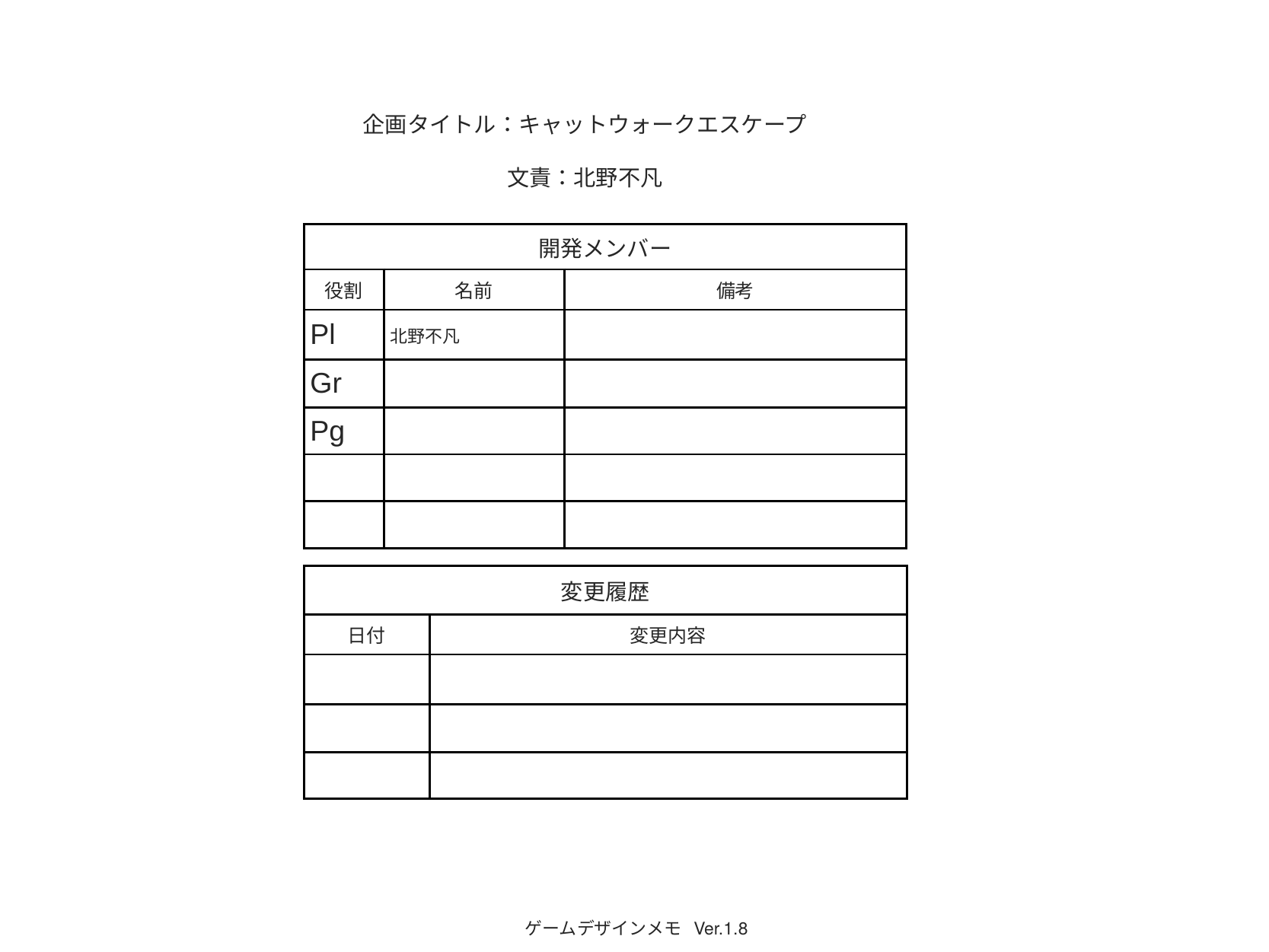

企画タイトル：キャットウォークエスケープ
文責：北野不凡
| 開発メンバー |  |  |
| --- | --- | --- |
| 役割 | 名前 | 備考 |
| Pl | 北野不凡 |  |
| Gr |  |  |
| Pg |  |  |
|  |  |  |
|  |  |  |
| 変更履歴 |  |
| --- | --- |
| 日付 | 変更内容 |
|  |  |
|  |  |
|  |  |
# ゲームデザインメモ  Ver.1.8